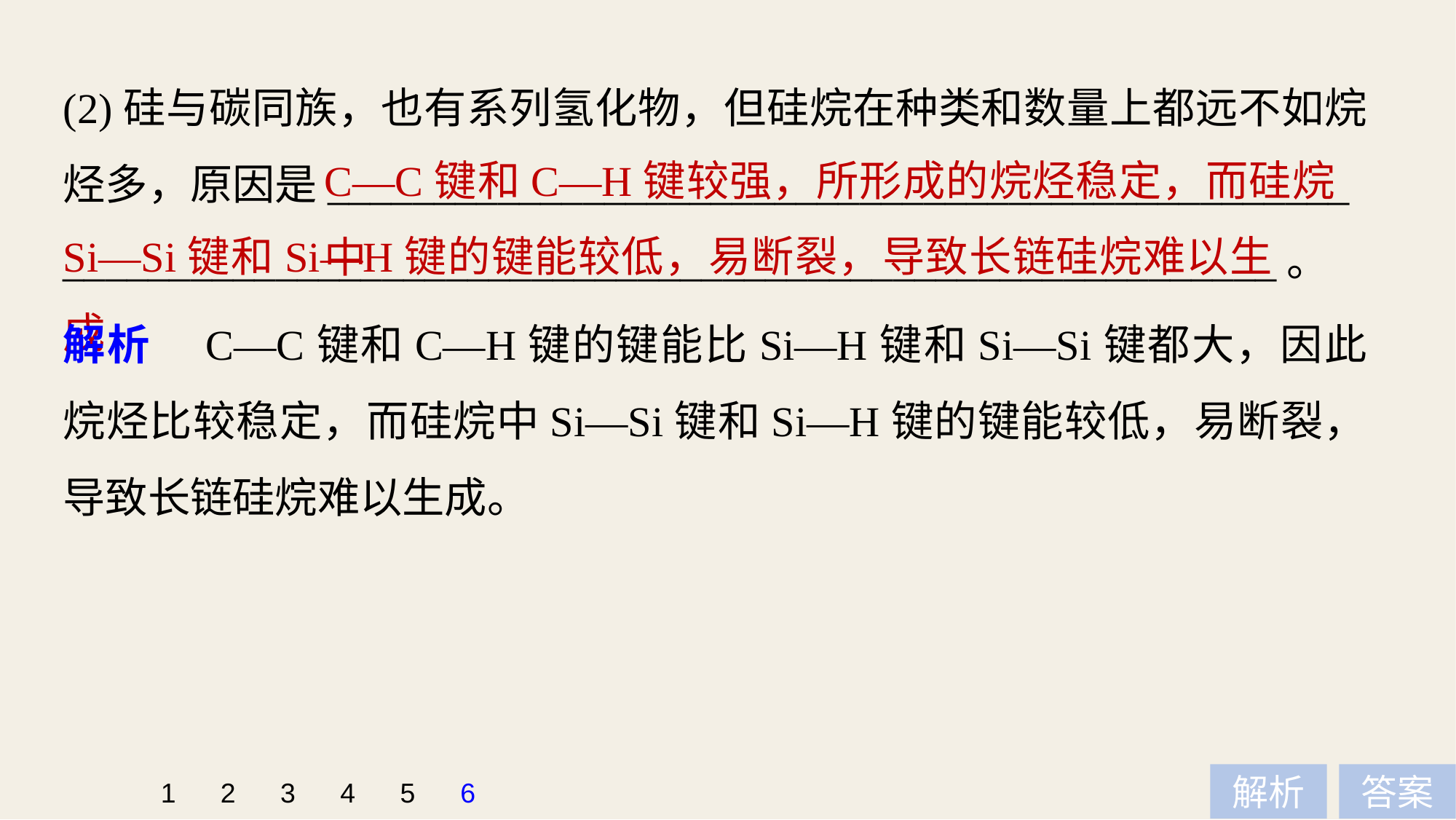

(2)硅与碳同族，也有系列氢化物，但硅烷在种类和数量上都远不如烷烃多，原因是________________________________________________
_________________________________________________________。
C—C键和C—H键较强，所形成的烷烃稳定，而硅烷中
Si—Si键和Si—H键的键能较低，易断裂，导致长链硅烷难以生成
解析　C—C键和C—H键的键能比Si—H键和Si—Si键都大，因此烷烃比较稳定，而硅烷中Si—Si键和Si—H键的键能较低，易断裂，导致长链硅烷难以生成。
1
2
3
4
5
6
解析
答案